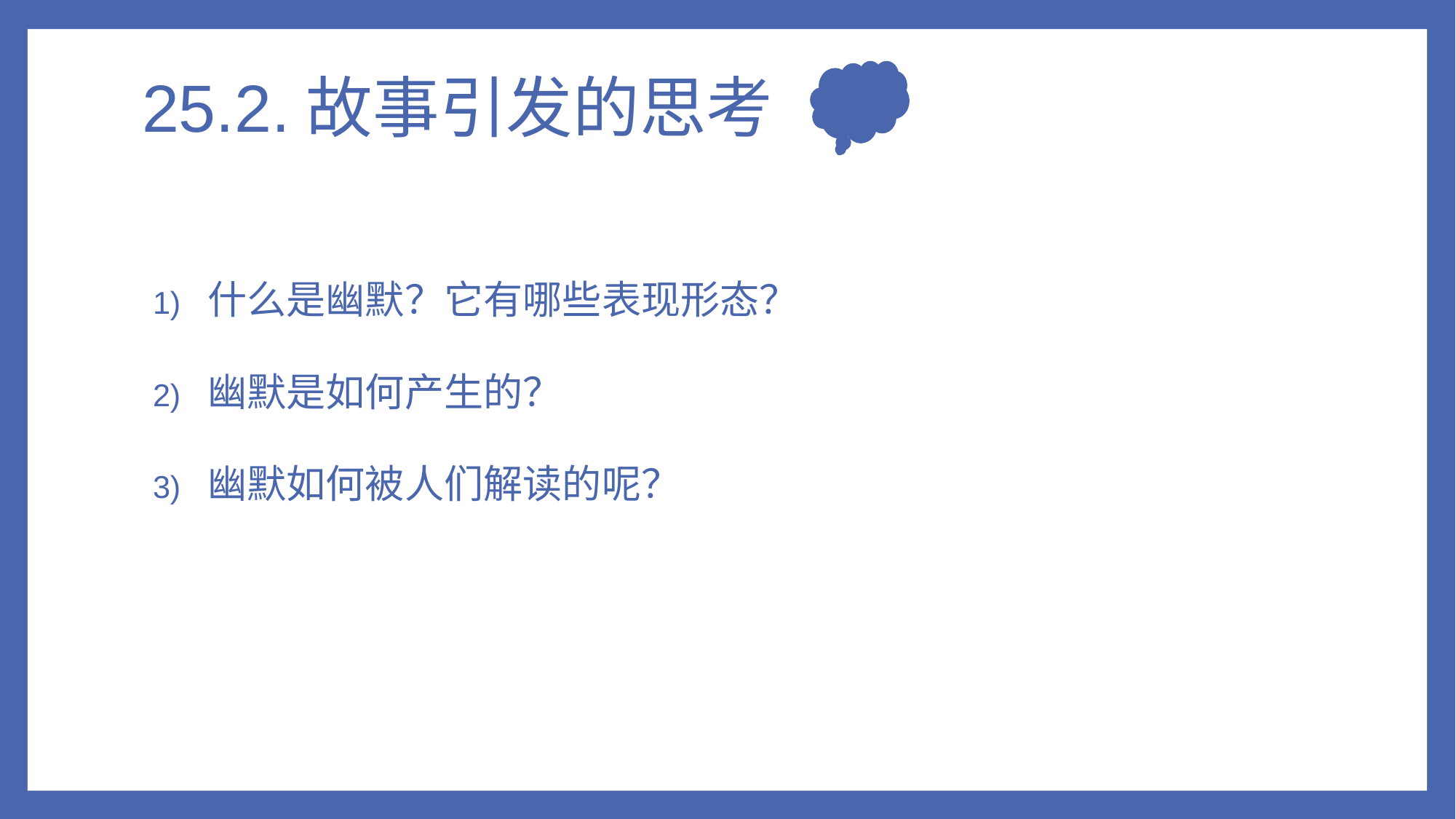

# 25.2.故事引发的思考

什么是幽默？它有哪些表现形态？
幽默是如何产生的？
幽默如何被人们解读的呢？